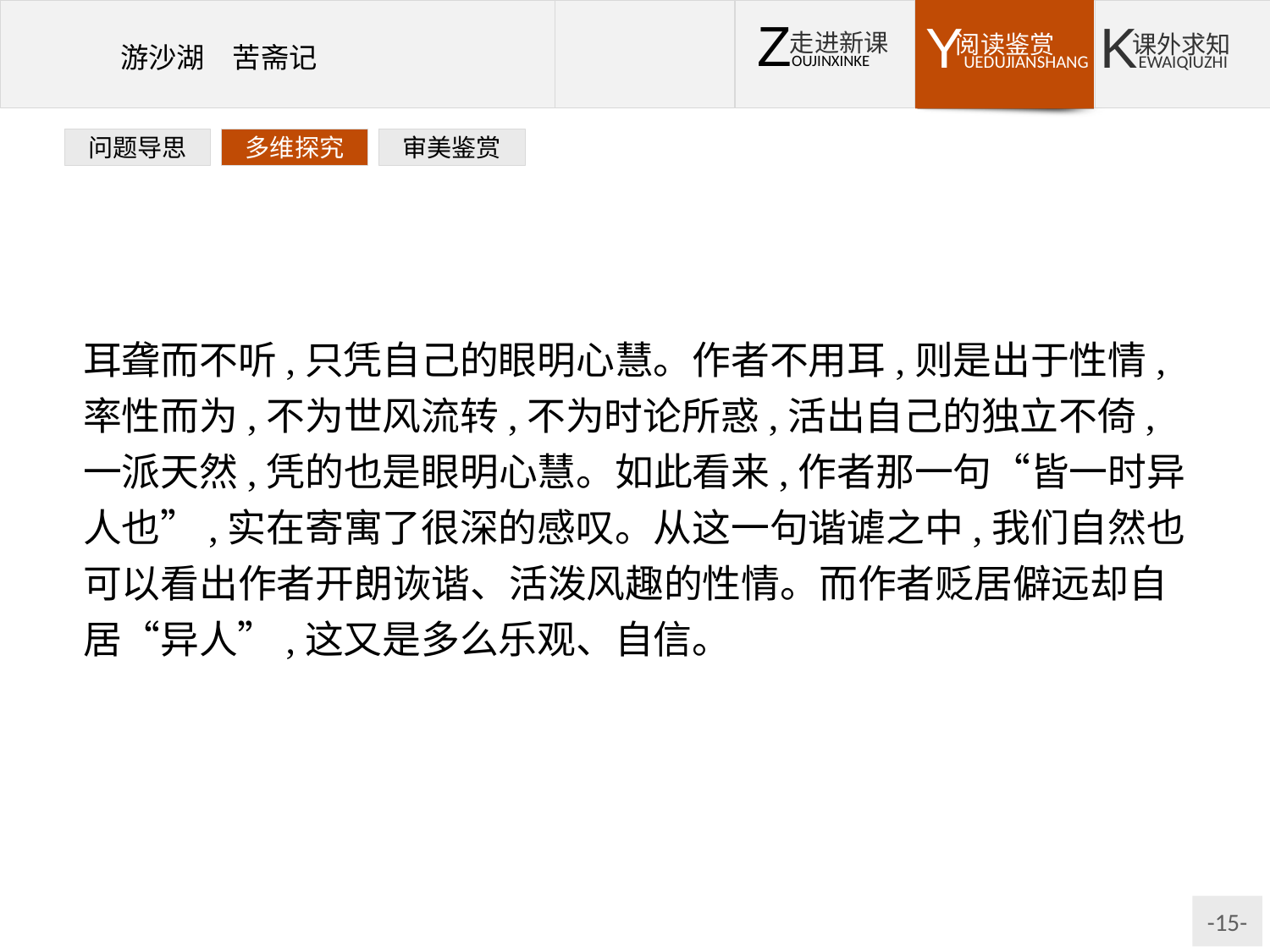

问题导思
多维探究
审美鉴赏
耳聋而不听,只凭自己的眼明心慧。作者不用耳,则是出于性情,率性而为,不为世风流转,不为时论所惑,活出自己的独立不倚,一派天然,凭的也是眼明心慧。如此看来,作者那一句“皆一时异人也”,实在寄寓了很深的感叹。从这一句谐谑之中,我们自然也可以看出作者开朗诙谐、活泼风趣的性情。而作者贬居僻远却自居“异人”,这又是多么乐观、自信。